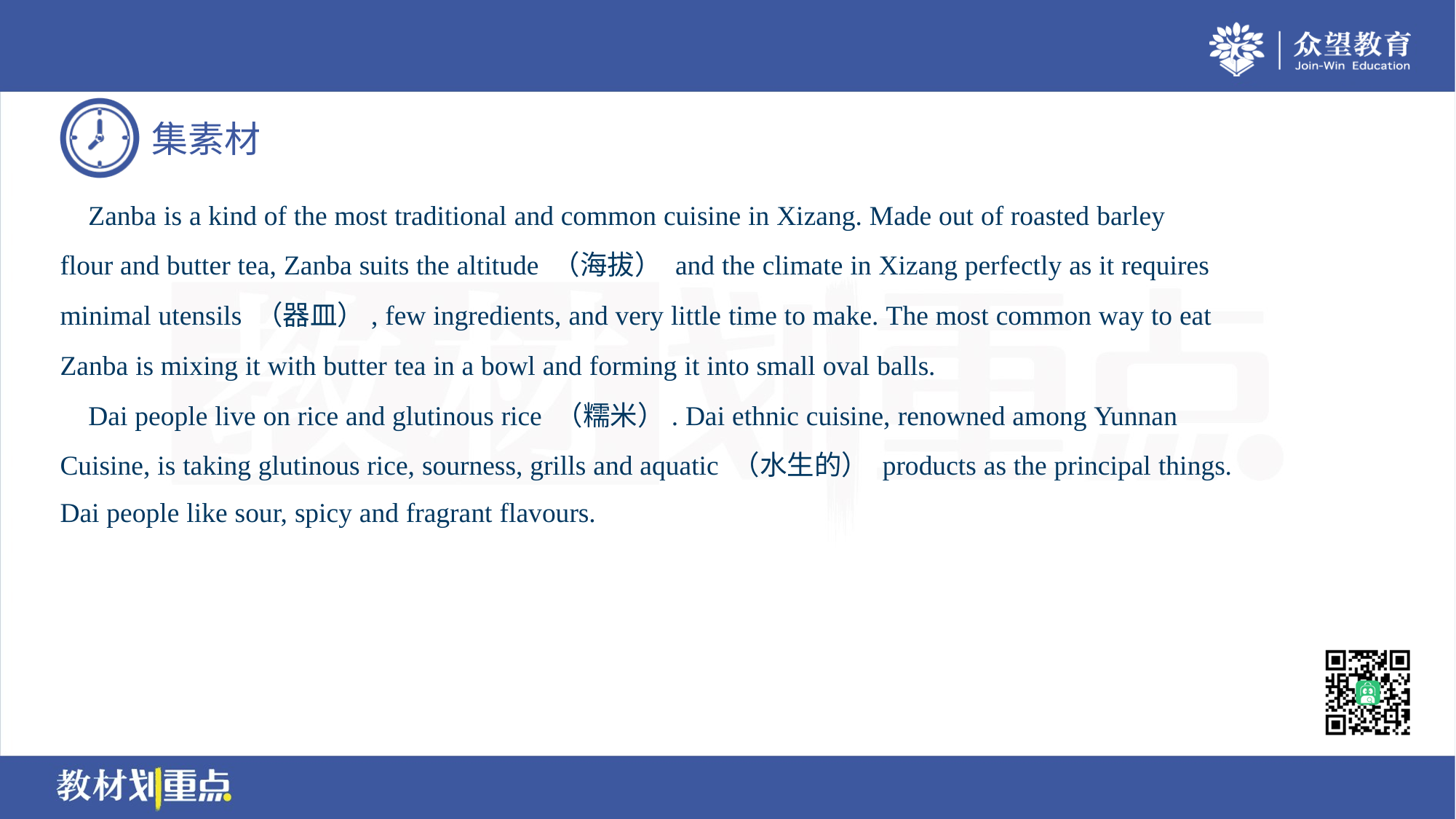

Zanba is a kind of the most traditional and common cuisine in Xizang. Made out of roasted barley
flour and butter tea, Zanba suits the altitude （海拔） and the climate in Xizang perfectly as it requires
minimal utensils （器皿）, few ingredients, and very little time to make. The most common way to eat
Zanba is mixing it with butter tea in a bowl and forming it into small oval balls.
    Dai people live on rice and glutinous rice （糯米）. Dai ethnic cuisine, renowned among Yunnan
Cuisine, is taking glutinous rice, sourness, grills and aquatic （水生的） products as the principal things.
Dai people like sour, spicy and fragrant flavours.